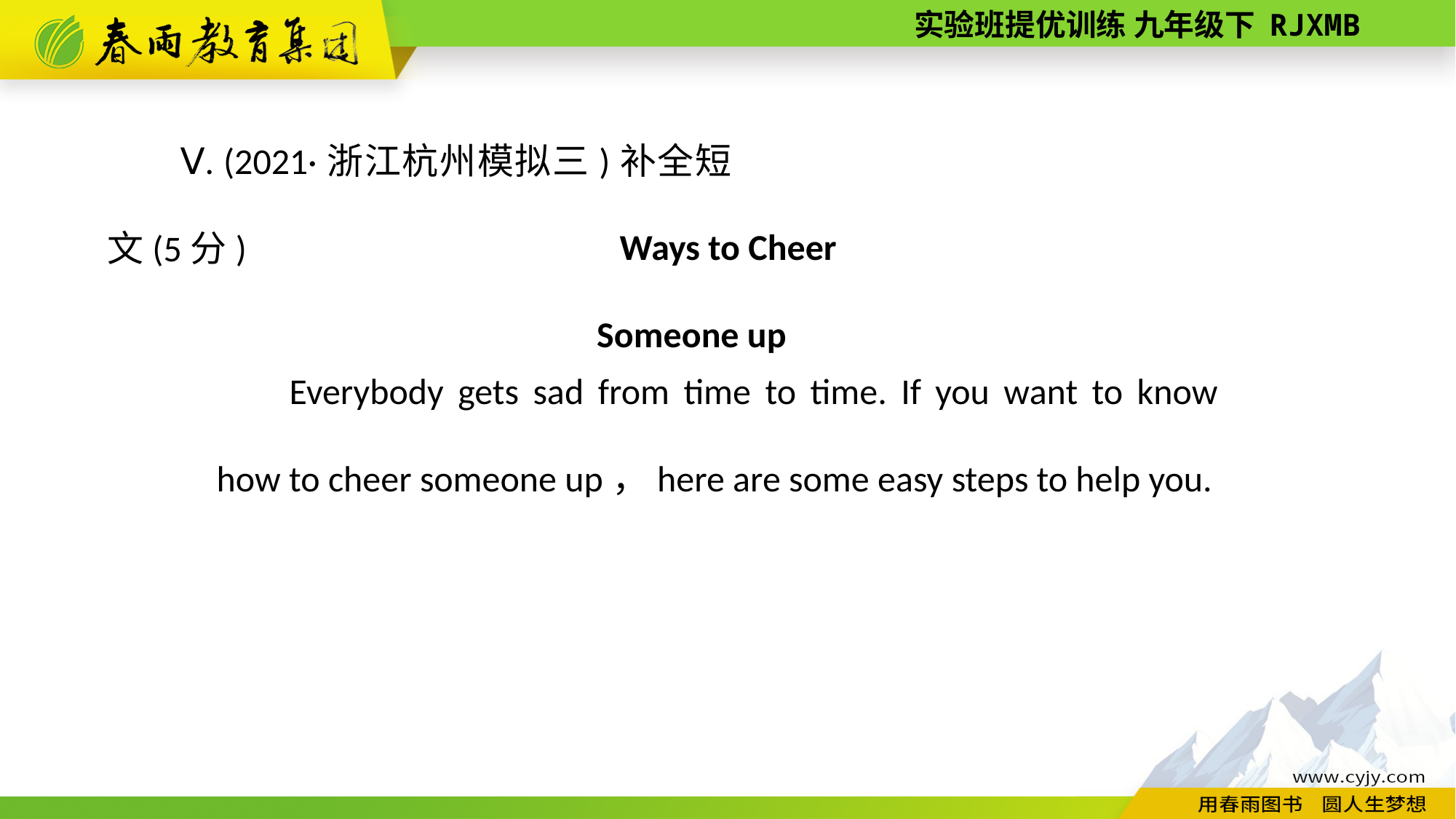

Ⅴ. (2021·浙江杭州模拟三)补全短文(5分)
Ways to Cheer Someone up
Everybody gets sad from time to time. If you want to know how to cheer someone up，here are some easy steps to help you.